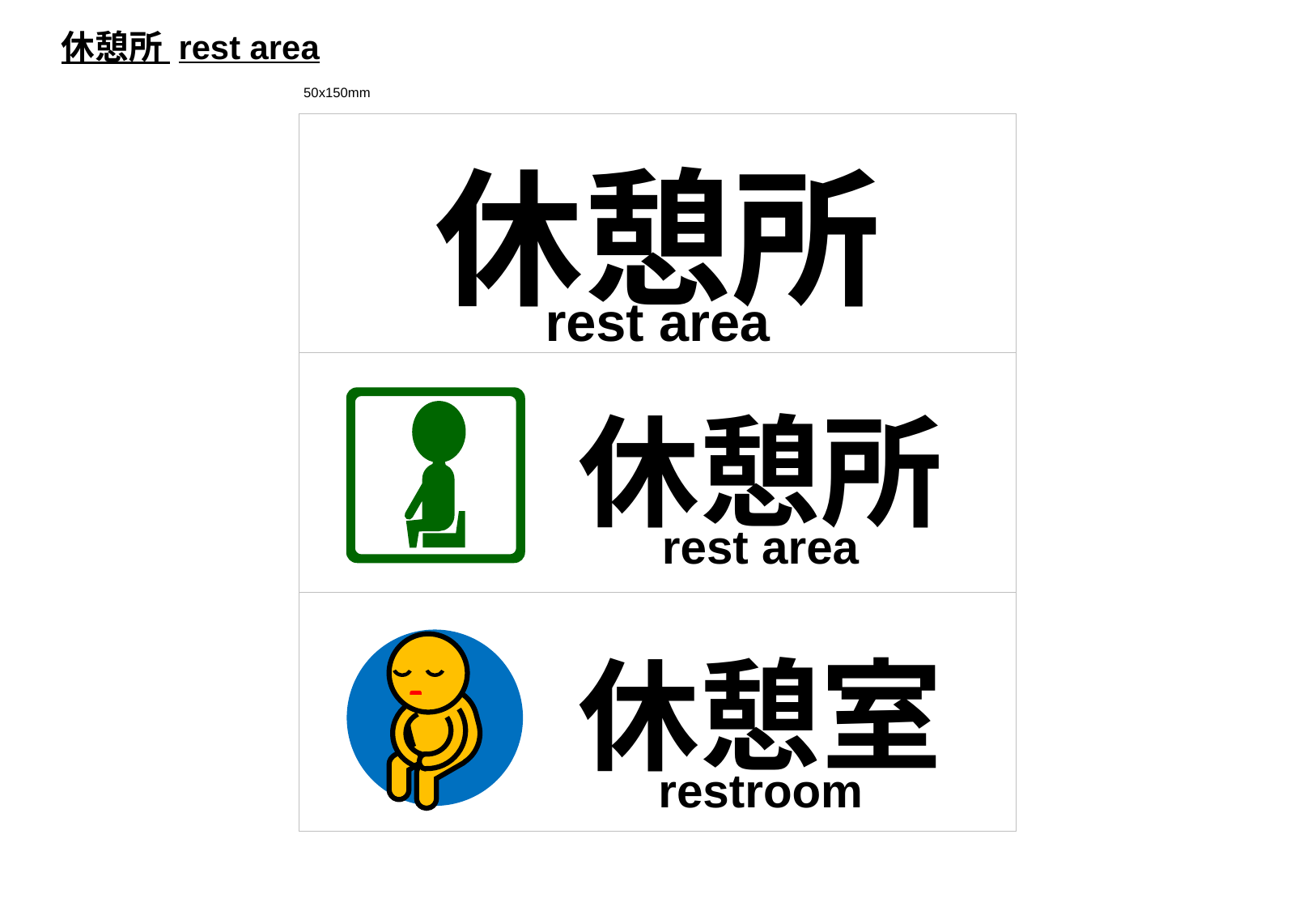

休憩所 rest area
50x150mm

休憩所
rest area

休憩所
rest area

休憩室
restroom